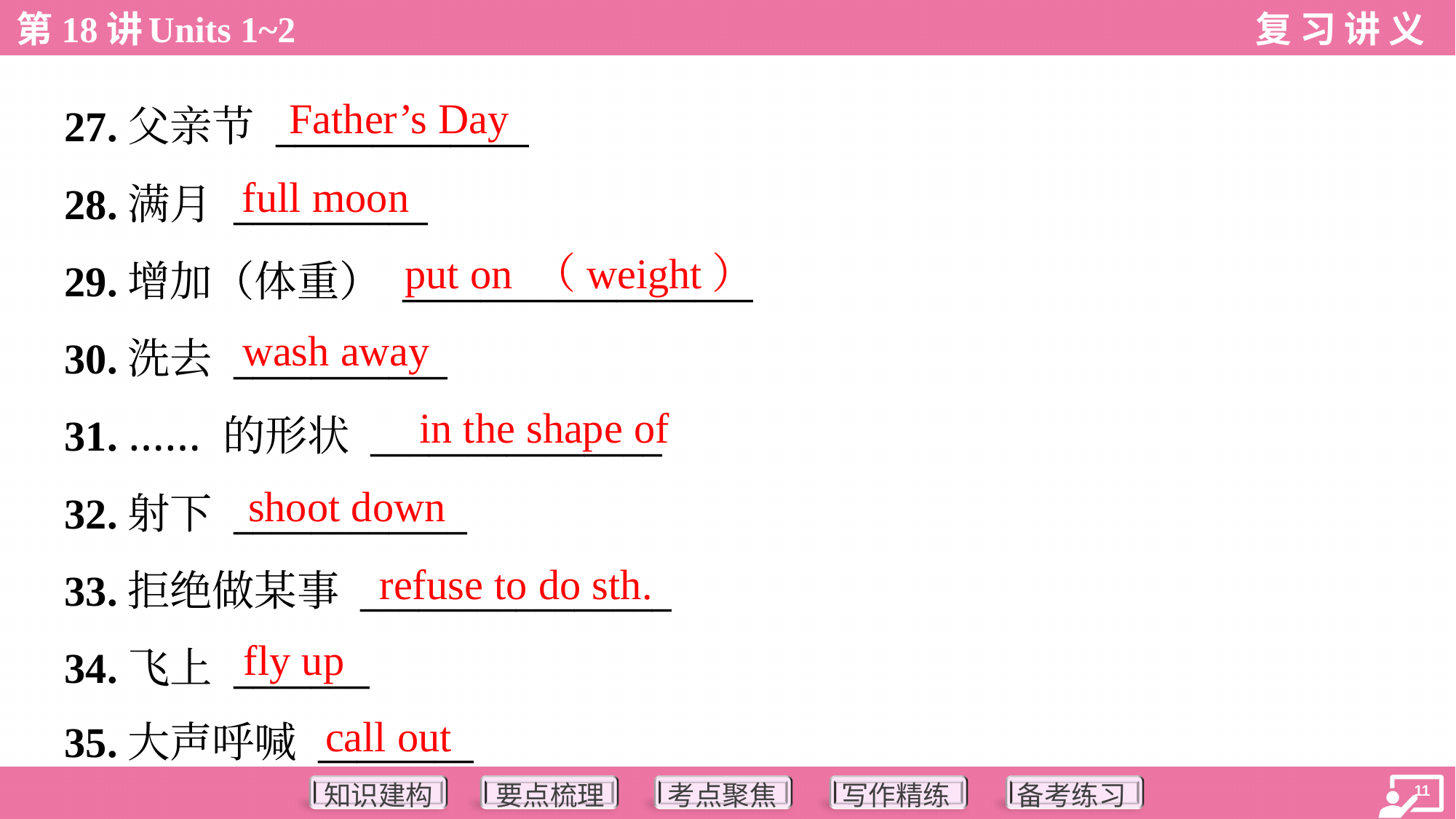

Father’s Day
27.父亲节 _____________
28.满月 __________
29.增加（体重） __________________
30.洗去 ___________
31. …… 的形状 _______________
32.射下 ____________
33.拒绝做某事 ________________
34.飞上 _______
35.大声呼喊 ________
full moon
put on （weight）
wash away
in the shape of
shoot down
refuse to do sth.
fly up
call out